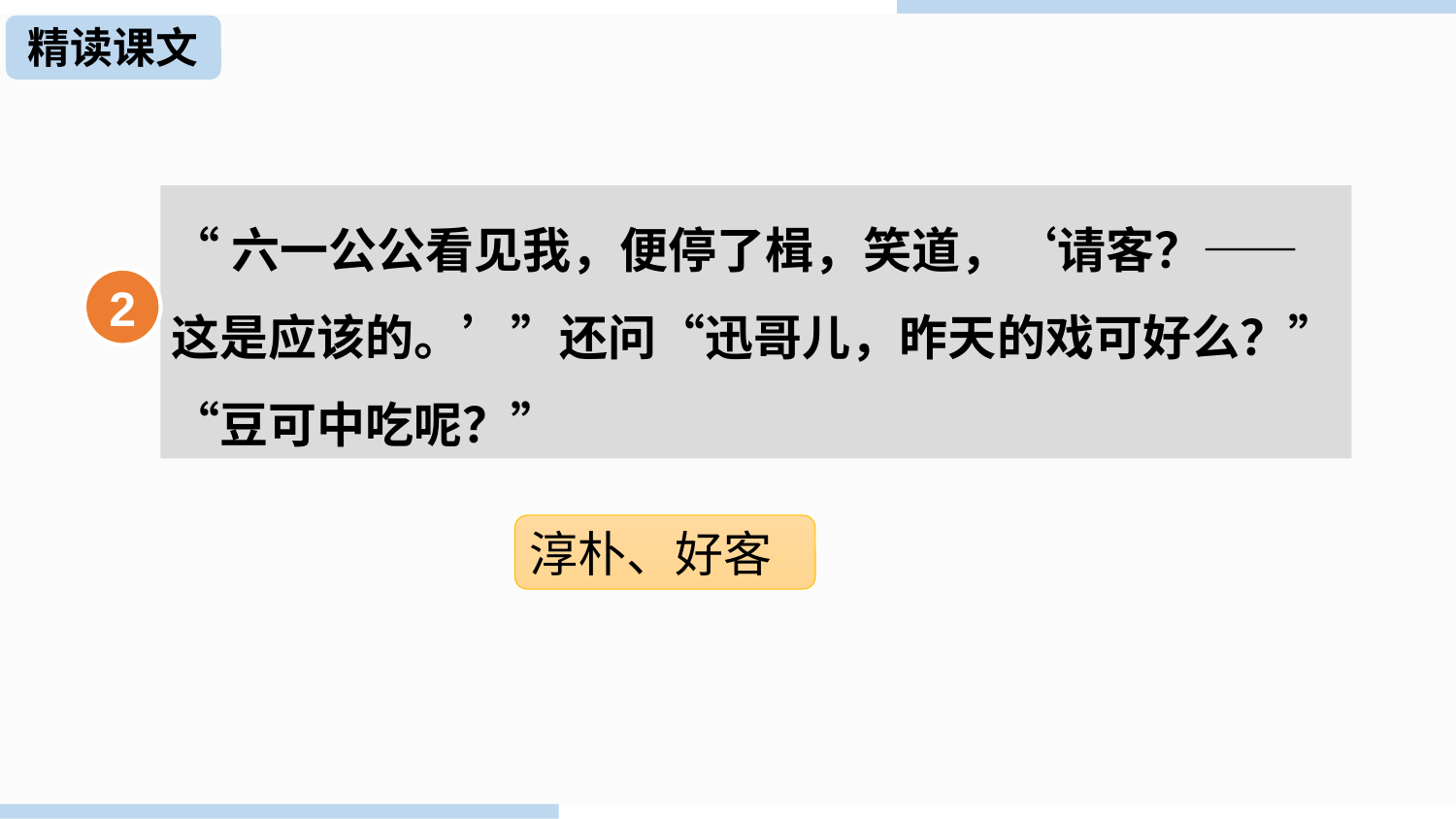

精读课文
精读课文
“六一公公看见我，便停了楫，笑道，‘请客？——这是应该的。’”还问“迅哥儿，昨天的戏可好么？”“豆可中吃呢？”
2
淳朴、好客